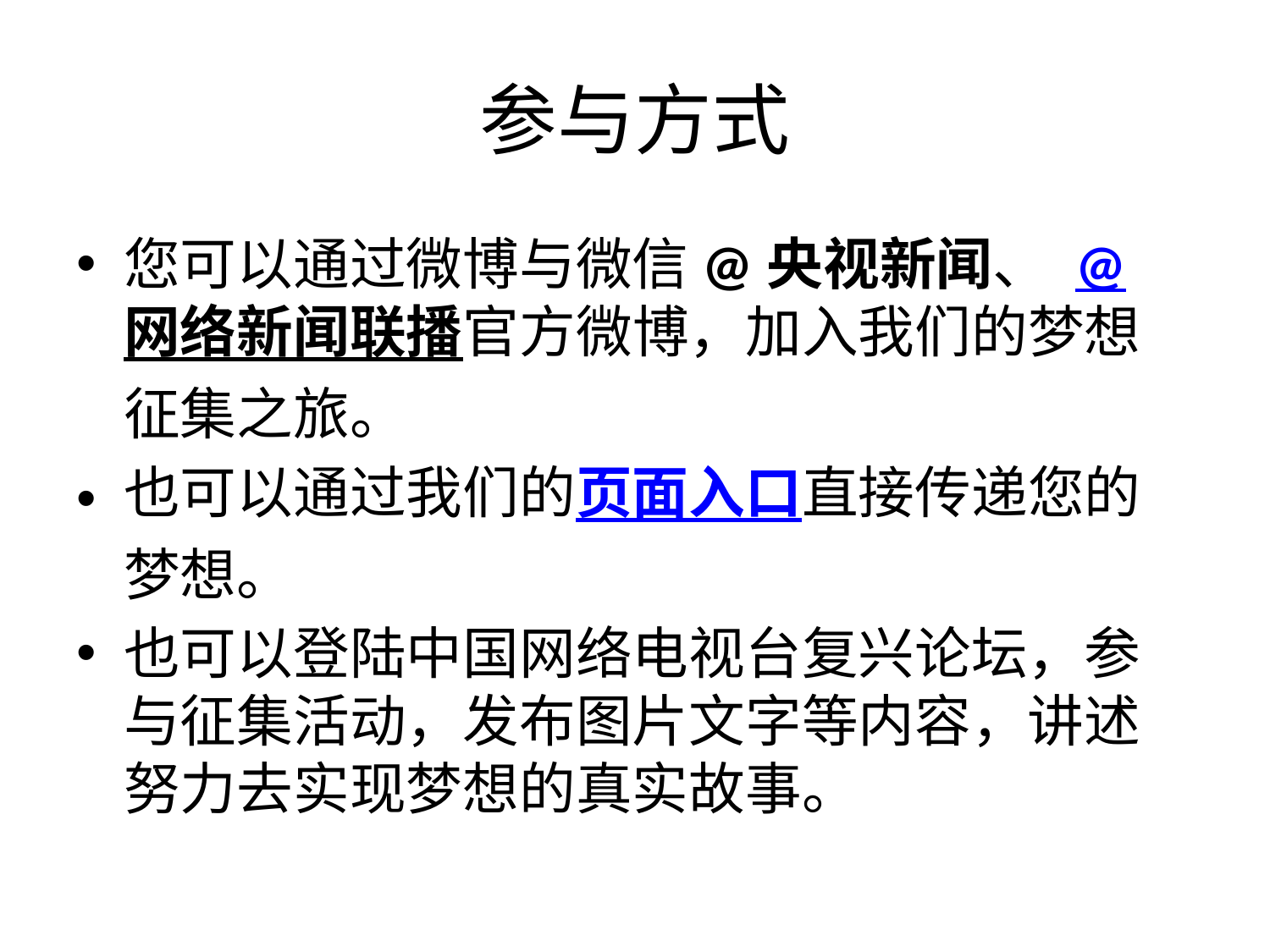

# 参与方式
您可以通过微博与微信@央视新闻、 @网络新闻联播官方微博，加入我们的梦想征集之旅。
也可以通过我们的页面入口直接传递您的梦想。
也可以登陆中国网络电视台复兴论坛，参与征集活动，发布图片文字等内容，讲述努力去实现梦想的真实故事。